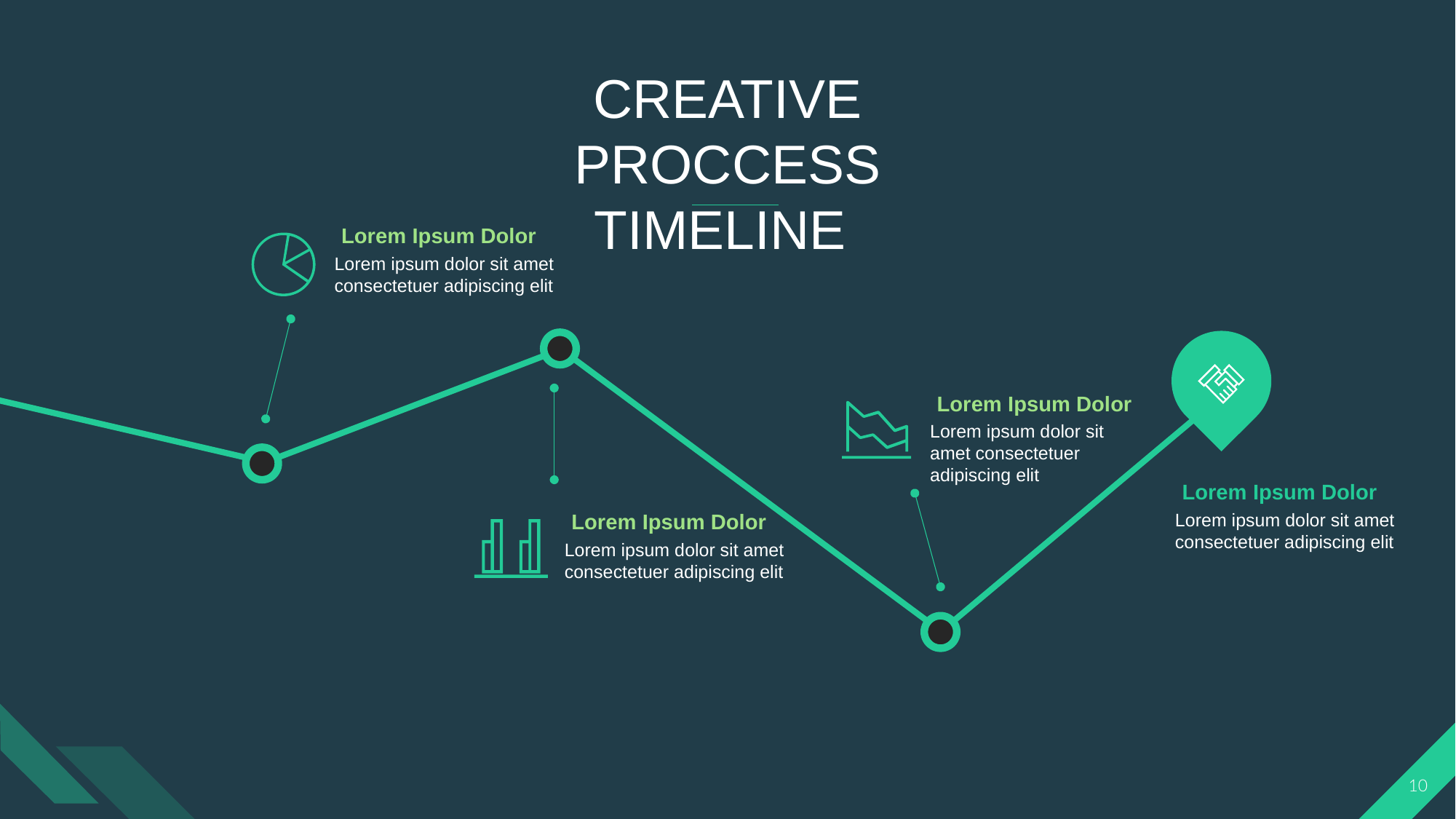

CREATIVE PROCCESS TIMELINE
Lorem Ipsum Dolor

Lorem ipsum dolor sit amet consectetuer adipiscing elit

Lorem Ipsum Dolor

Lorem ipsum dolor sit amet consectetuer adipiscing elit
Lorem Ipsum Dolor
Lorem Ipsum Dolor
Lorem ipsum dolor sit amet consectetuer adipiscing elit

Lorem ipsum dolor sit amet consectetuer adipiscing elit
PPT模板 http://www.1ppt.com/moban/